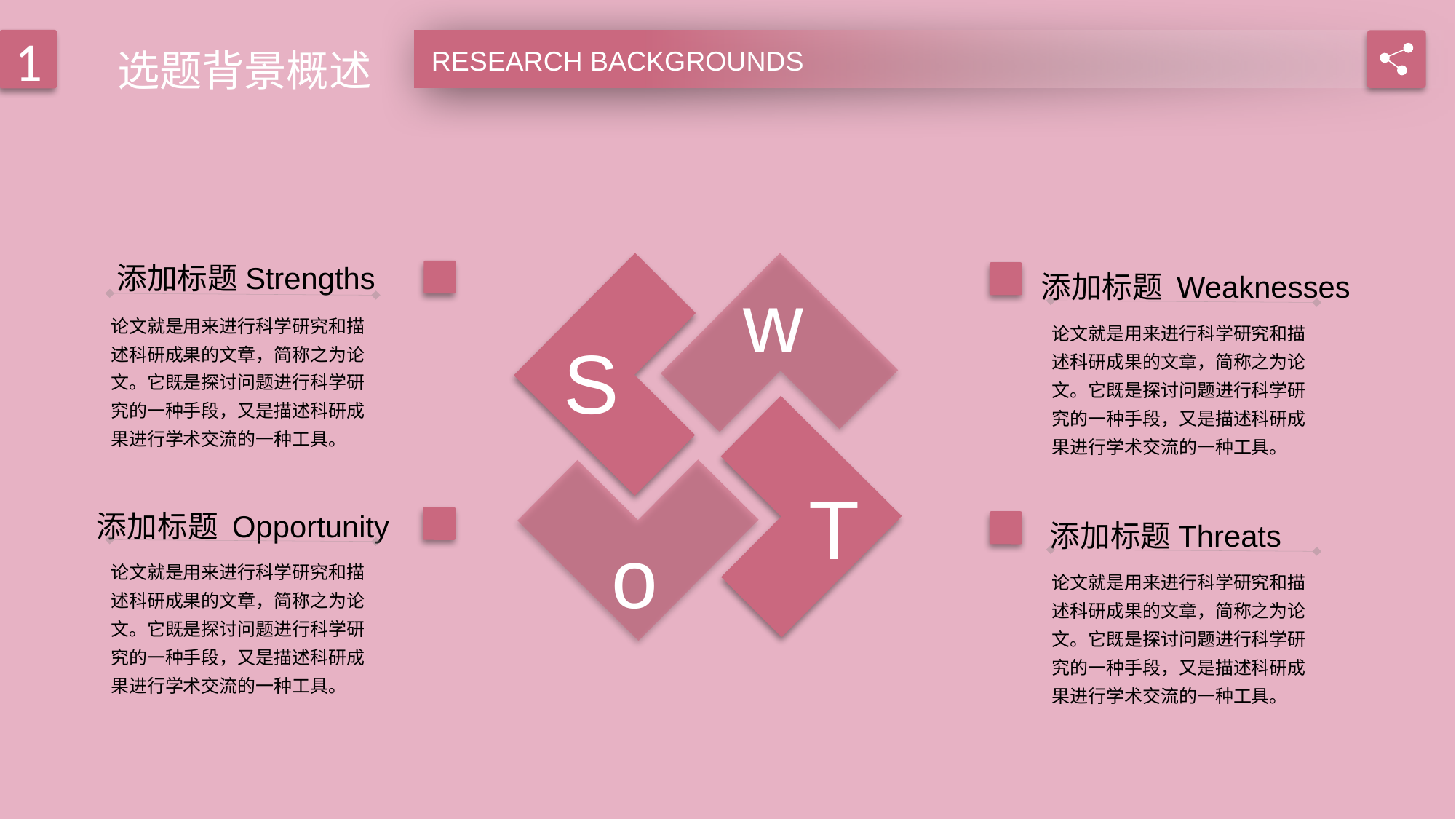

选题背景概述
1

RESEARCH BACKGROUNDS

w
添加标题Strengths
添加标题 Weaknesses

S
论文就是用来进行科学研究和描述科研成果的文章，简称之为论文。它既是探讨问题进行科学研究的一种手段，又是描述科研成果进行学术交流的一种工具。
论文就是用来进行科学研究和描述科研成果的文章，简称之为论文。它既是探讨问题进行科学研究的一种手段，又是描述科研成果进行学术交流的一种工具。

T
o
添加标题 Opportunity
添加标题Threats

论文就是用来进行科学研究和描述科研成果的文章，简称之为论文。它既是探讨问题进行科学研究的一种手段，又是描述科研成果进行学术交流的一种工具。
论文就是用来进行科学研究和描述科研成果的文章，简称之为论文。它既是探讨问题进行科学研究的一种手段，又是描述科研成果进行学术交流的一种工具。